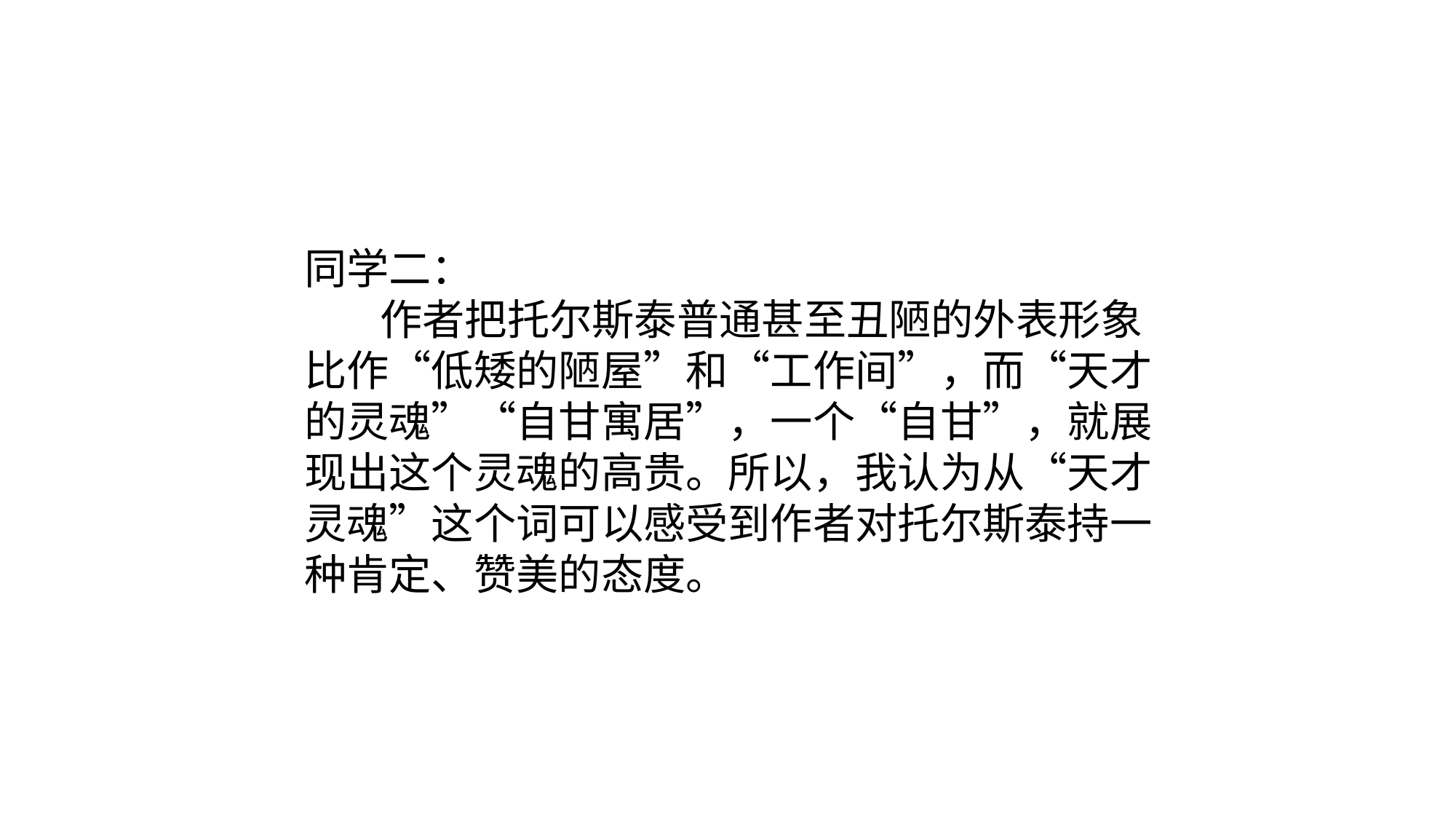

同学二：
         作者把托尔斯泰普通甚至丑陋的外表形象
 比作“低矮的陋屋”和“工作间”，而“天才
 的灵魂”“自甘寓居”，一个“自甘”，就展
 现出这个灵魂的高贵。所以，我认为从“天才
 灵魂”这个词可以感受到作者对托尔斯泰持一
 种肯定、赞美的态度。